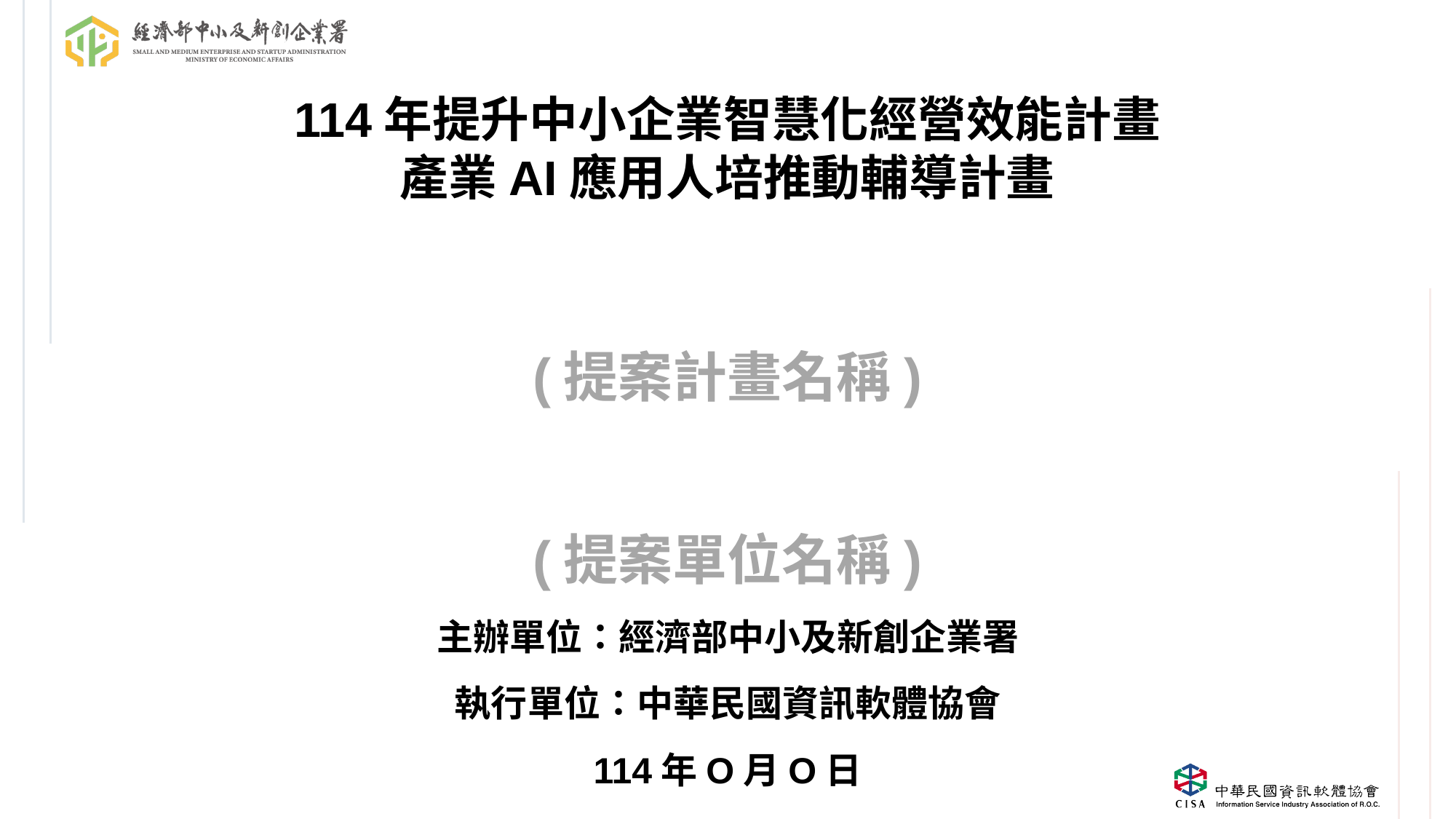

114年提升中小企業智慧化經營效能計畫
產業AI應用人培推動輔導計畫

(提案計畫名稱)

(提案單位名稱)
主辦單位：經濟部中小及新創企業署
執行單位：中華民國資訊軟體協會
114年O月O日